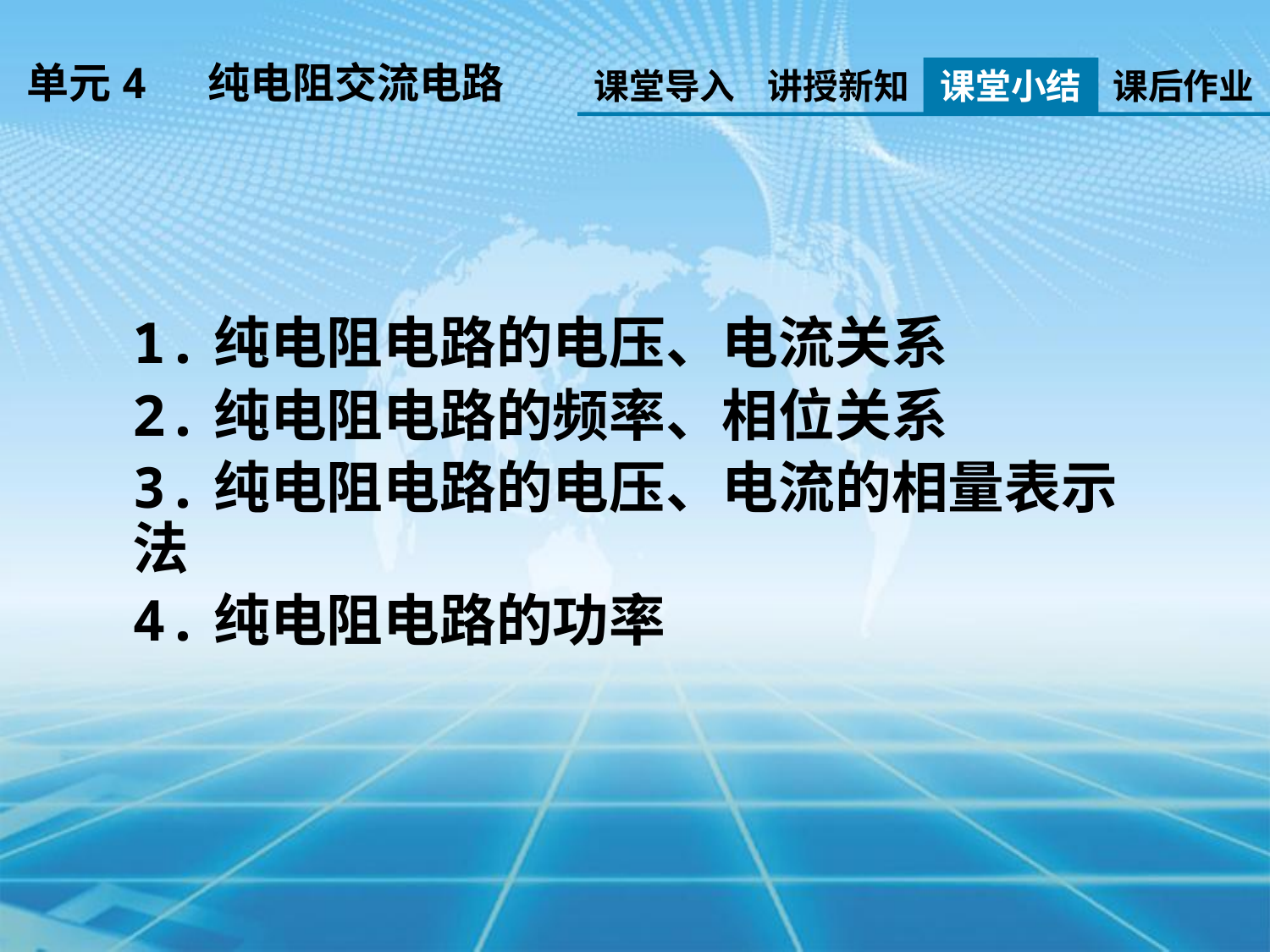

单元4  纯电阻交流电路
课堂导入
讲授新知
课堂小结
课后作业
1.纯电阻电路的电压、电流关系
2.纯电阻电路的频率、相位关系
3.纯电阻电路的电压、电流的相量表示法
4.纯电阻电路的功率